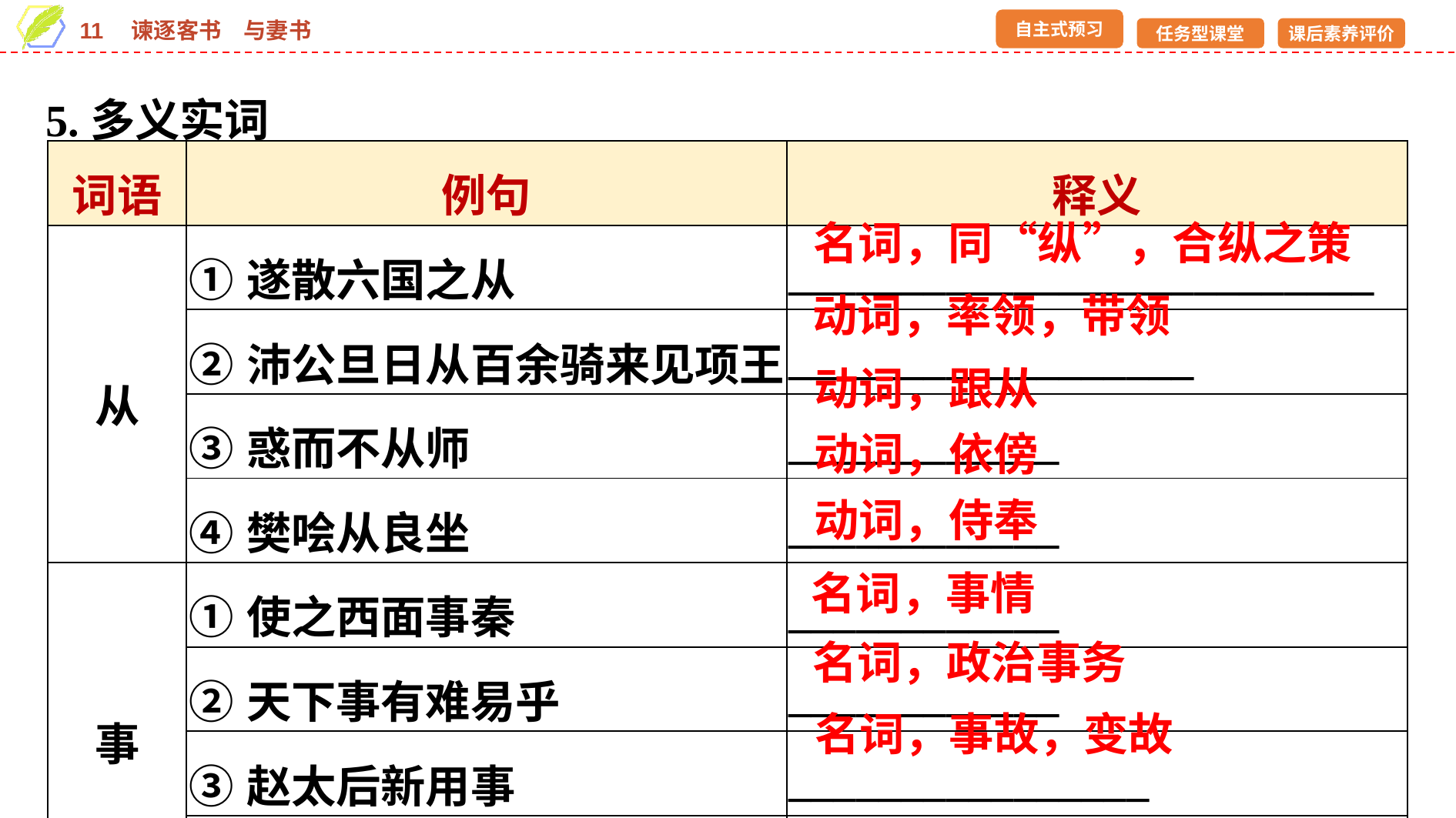

5.多义实词
| 词语 | 例句 | 释义 |
| --- | --- | --- |
| 从 | ①遂散六国之从 | \_\_\_\_\_\_\_\_\_\_\_\_\_\_\_\_\_\_\_\_\_\_\_\_\_\_ |
|  | ②沛公旦日从百余骑来见项王 | \_\_\_\_\_\_\_\_\_\_\_\_\_\_\_\_\_\_ |
|  | ③惑而不从师 | \_\_\_\_\_\_\_\_\_\_\_\_ |
|  | ④樊哙从良坐 | \_\_\_\_\_\_\_\_\_\_\_\_ |
| 事 | ①使之西面事秦 | \_\_\_\_\_\_\_\_\_\_\_\_ |
|  | ②天下事有难易乎 | \_\_\_\_\_\_\_\_\_\_\_\_ |
|  | ③赵太后新用事 | \_\_\_\_\_\_\_\_\_\_\_\_\_\_\_\_ |
|  | ④有事，则洛阳必先受兵 | \_\_\_\_\_\_\_\_\_\_\_\_\_\_\_\_\_\_ |
名词，同“纵”，合纵之策
动词，率领，带领
动词，跟从
动词，依傍
动词，侍奉
名词，事情
名词，政治事务
名词，事故，变故